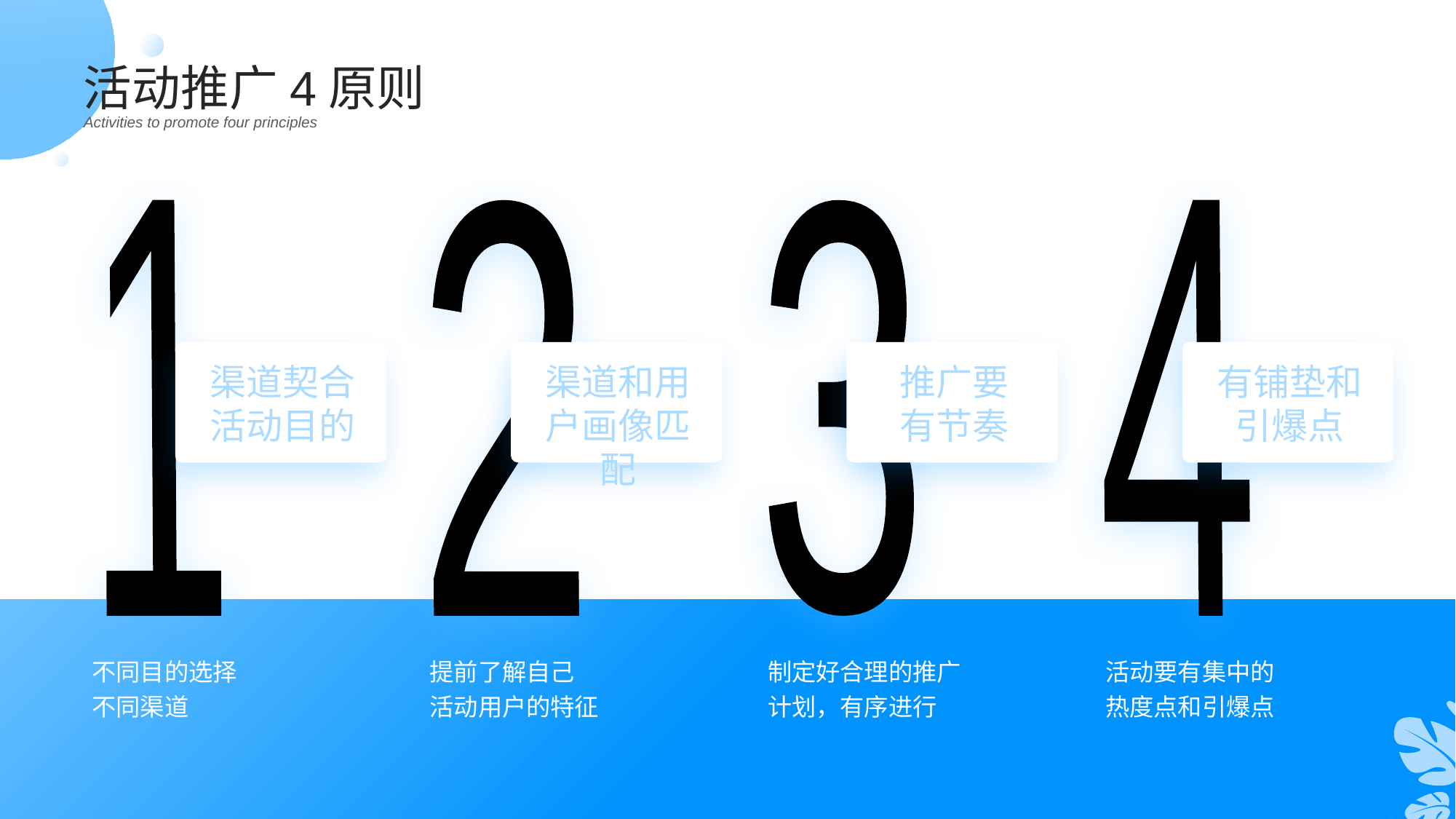

活动推广4原则
Activities to promote four principles
1
2
3
4

渠道契合
活动目的

渠道和用户画像匹配

推广要
有节奏

有铺垫和
引爆点

不同目的选择
不同渠道
提前了解自己
活动用户的特征
制定好合理的推广计划，有序进行
活动要有集中的热度点和引爆点